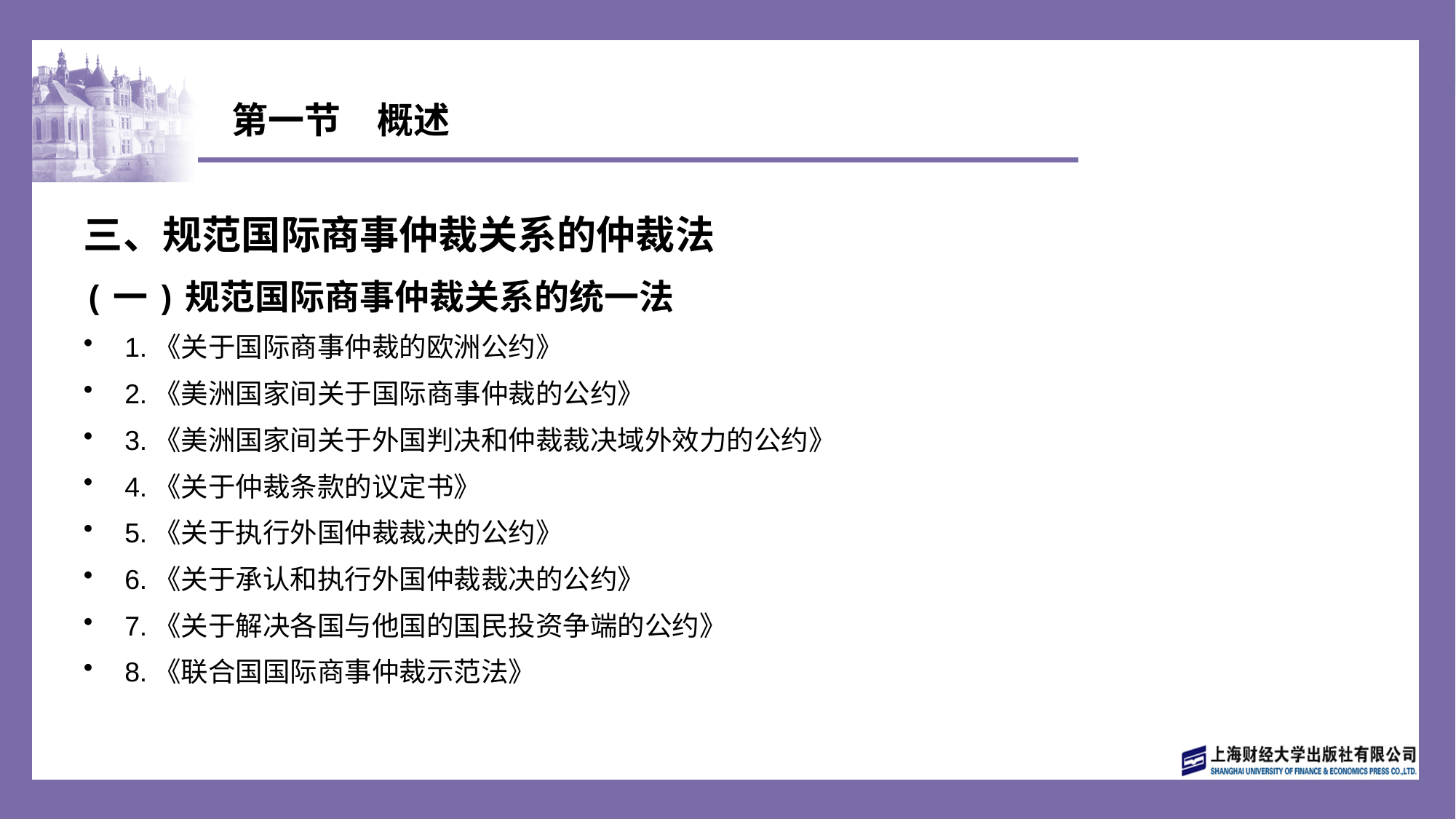

# 第一节　概述
三、规范国际商事仲裁关系的仲裁法
(一)规范国际商事仲裁关系的统一法
1.《关于国际商事仲裁的欧洲公约》
2.《美洲国家间关于国际商事仲裁的公约》
3.《美洲国家间关于外国判决和仲裁裁决域外效力的公约》
4.《关于仲裁条款的议定书》
5.《关于执行外国仲裁裁决的公约》
6.《关于承认和执行外国仲裁裁决的公约》
7.《关于解决各国与他国的国民投资争端的公约》
8.《联合国国际商事仲裁示范法》